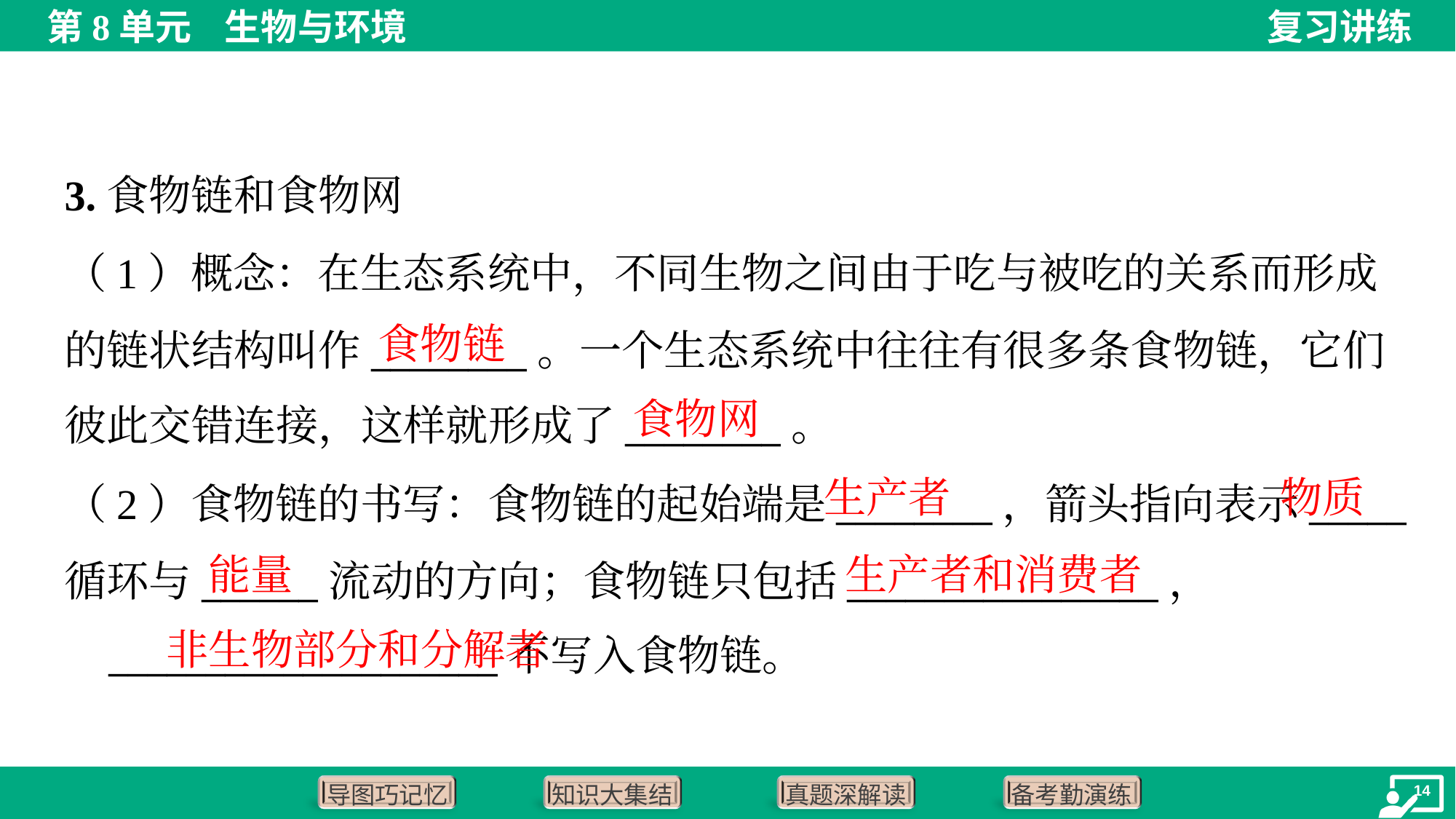

3.食物链和食物网
（1）概念：在生态系统中，不同生物之间由于吃与被吃的关系而形成
的链状结构叫作________。一个生态系统中往往有很多条食物链，它们
彼此交错连接，这样就形成了________。
食物链
食物网
生产者
物质
（2）食物链的书写：食物链的起始端是________，箭头指向表示_____
循环与______流动的方向；食物链只包括________________，
    ____________________不写入食物链。
能量
生产者和消费者
非生物部分和分解者